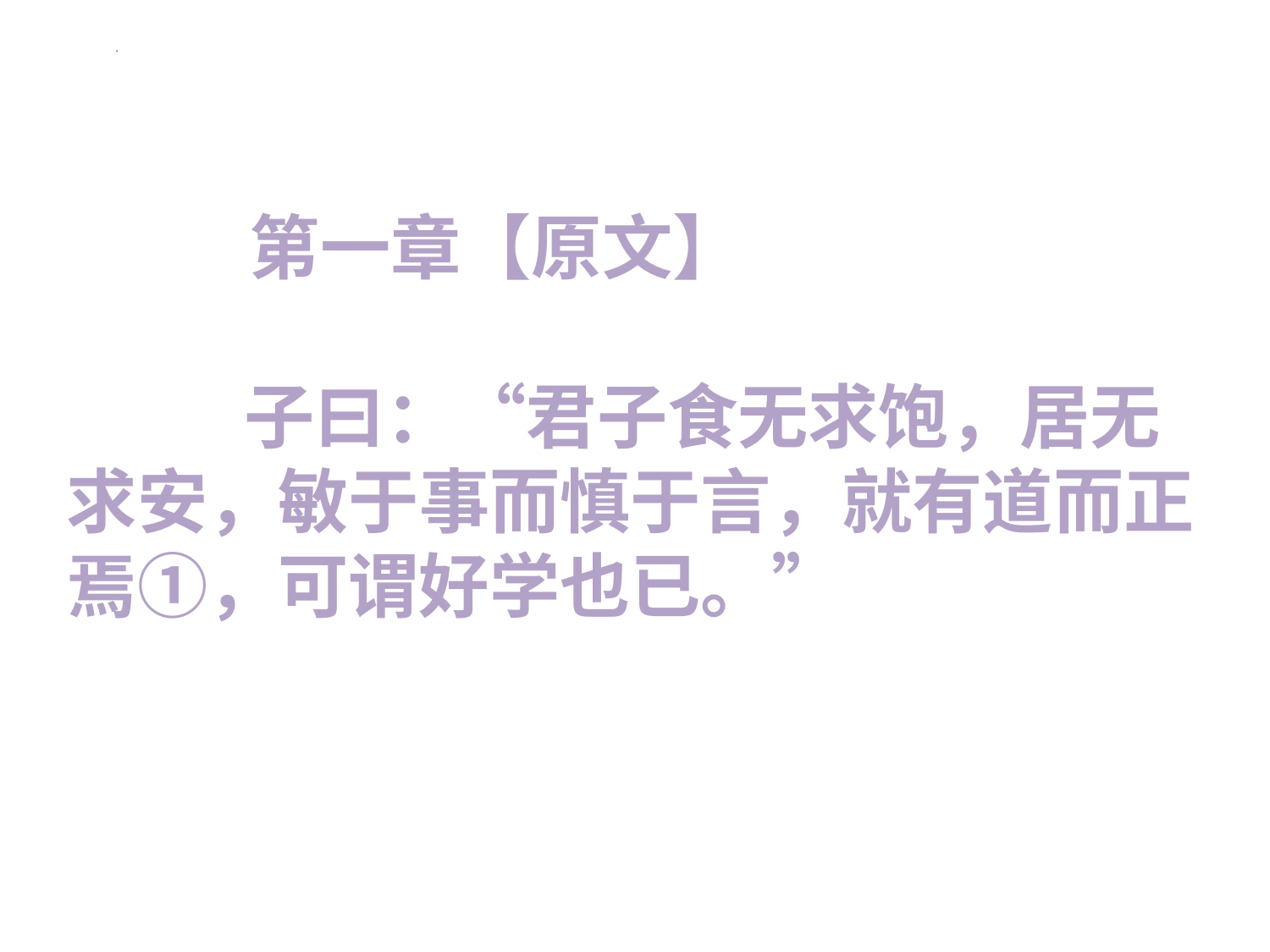

第一章【原文】

          子曰：“君子食无求饱，居无求安，敏于事而慎于言，就有道而正焉①，可谓好学也已。”